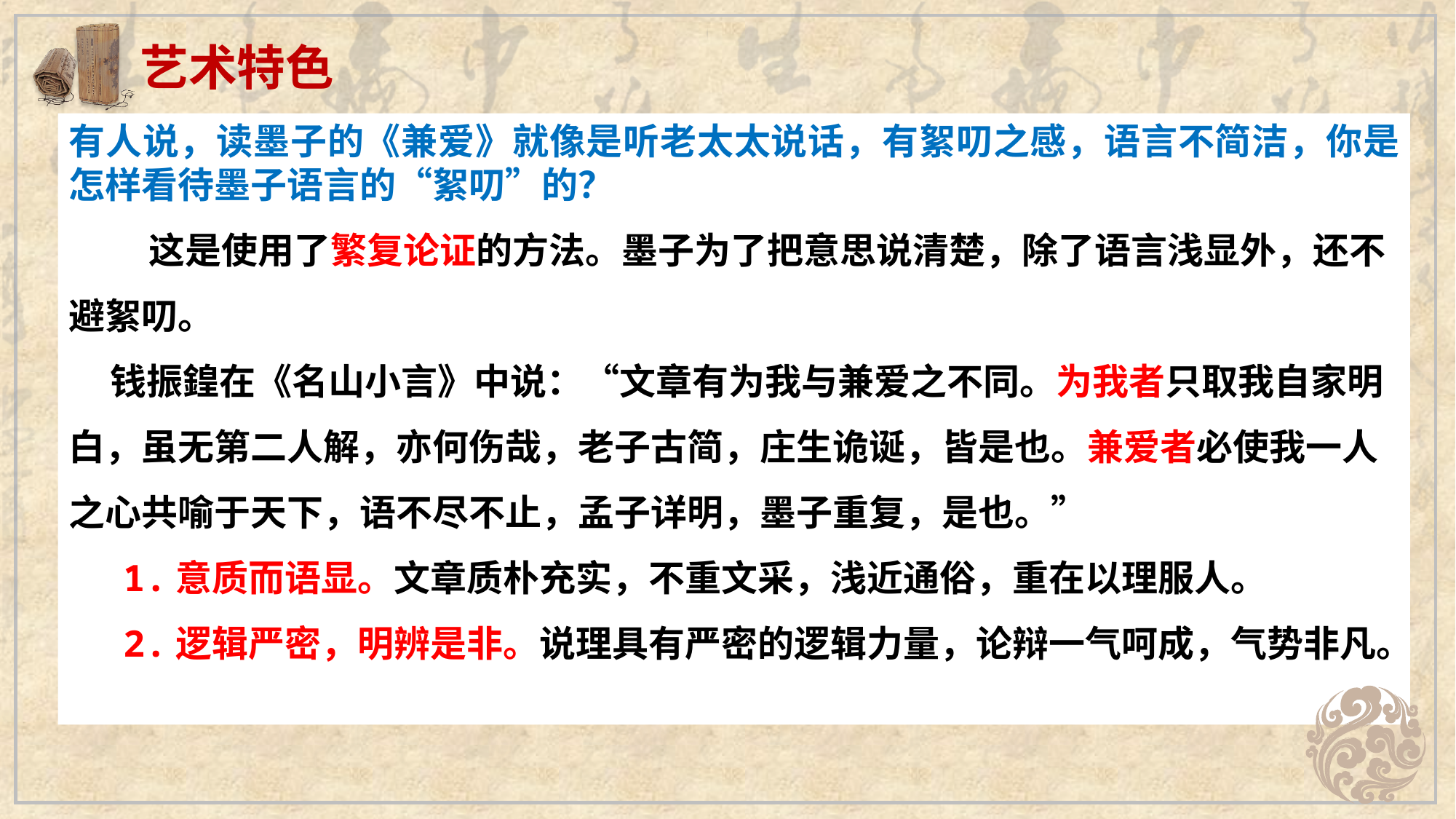

艺术特色
有人说，读墨子的《兼爱》就像是听老太太说话，有絮叨之感，语言不简洁，你是怎样看待墨子语言的“絮叨”的？
       这是使用了繁复论证的方法。墨子为了把意思说清楚，除了语言浅显外，还不避絮叨。
    钱振鍠在《名山小言》中说：“文章有为我与兼爱之不同。为我者只取我自家明白，虽无第二人解，亦何伤哉，老子古简，庄生诡诞，皆是也。兼爱者必使我一人之心共喻于天下，语不尽不止，孟子详明，墨子重复，是也。”
1.意质而语显。文章质朴充实，不重文采，浅近通俗，重在以理服人。
2.逻辑严密，明辨是非。说理具有严密的逻辑力量，论辩一气呵成，气势非凡。